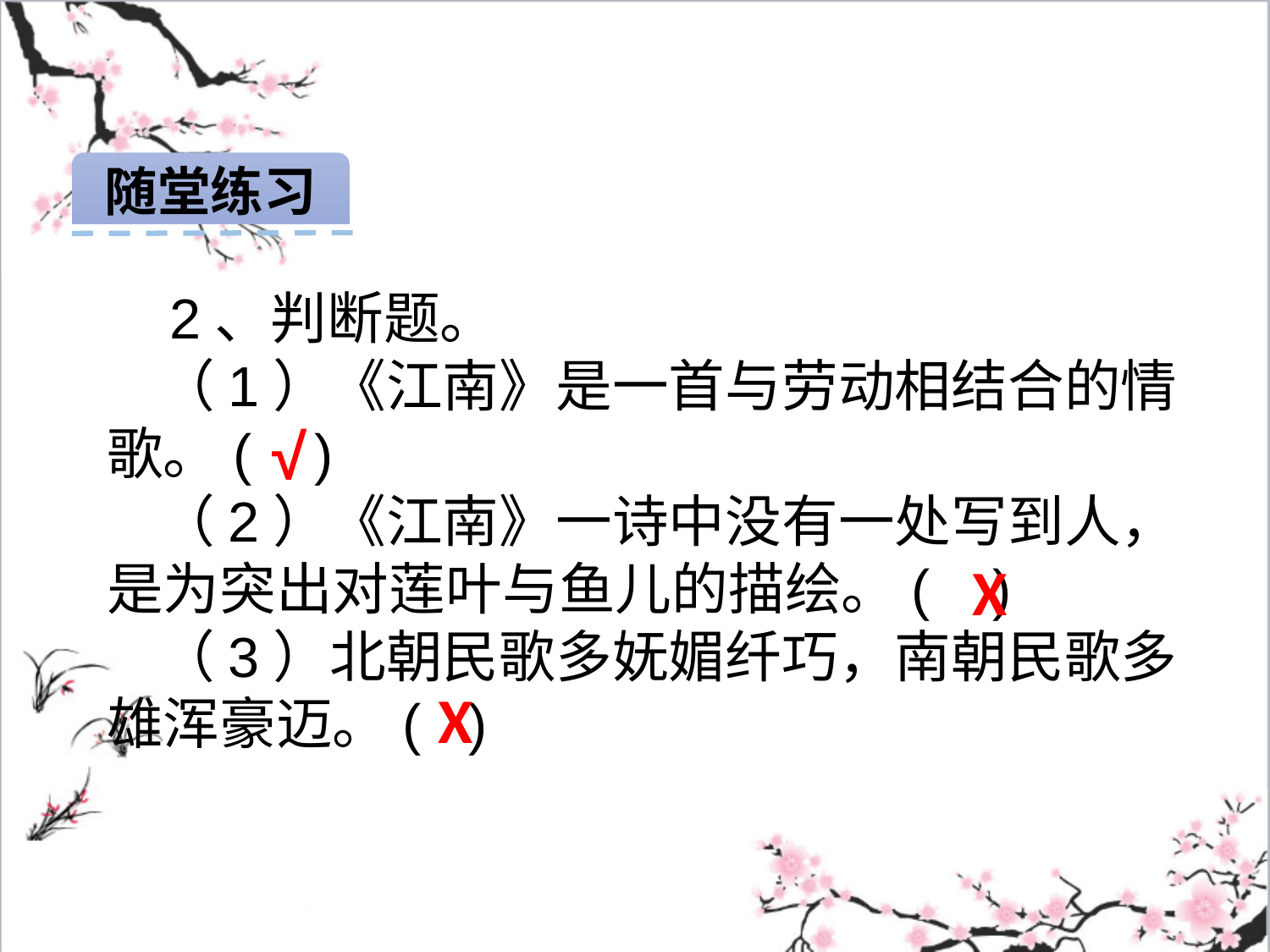

随堂练习
    2、判断题。
   （1）《江南》是一首与劳动相结合的情歌。(    )
   （2）《江南》一诗中没有一处写到人，是为突出对莲叶与鱼儿的描绘。(    )
   （3）北朝民歌多妩媚纤巧，南朝民歌多雄浑豪迈。(   )
√
X
X